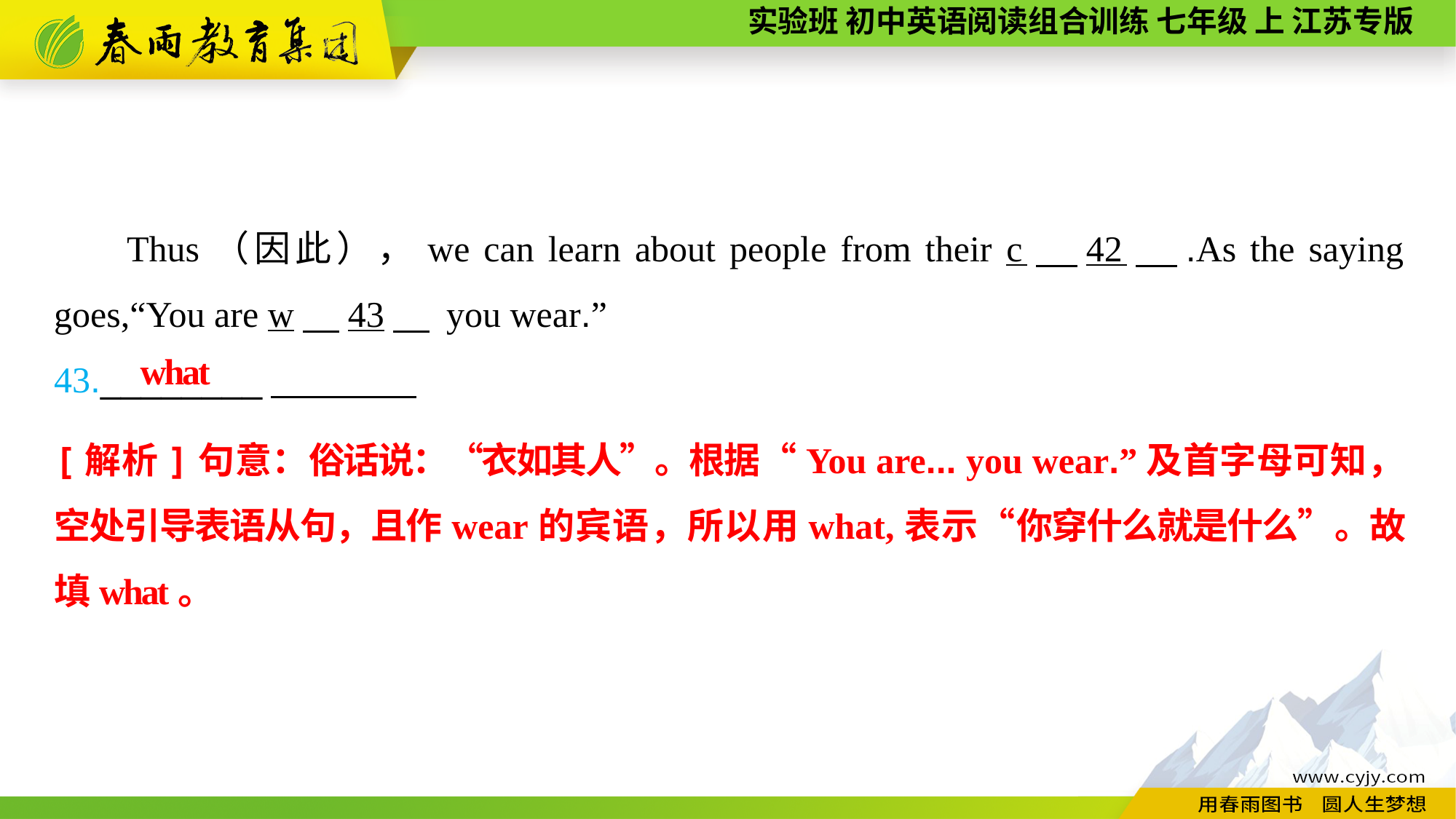

Thus（因此），we can learn about people from their c　42　.As the saying goes,“You are w　43　 you wear.”
43.________
what
[解析]句意：俗话说：“衣如其人”。根据“You are... you wear.”及首字母可知，空处引导表语从句，且作wear的宾语，所以用what,表示“你穿什么就是什么”。故填what。